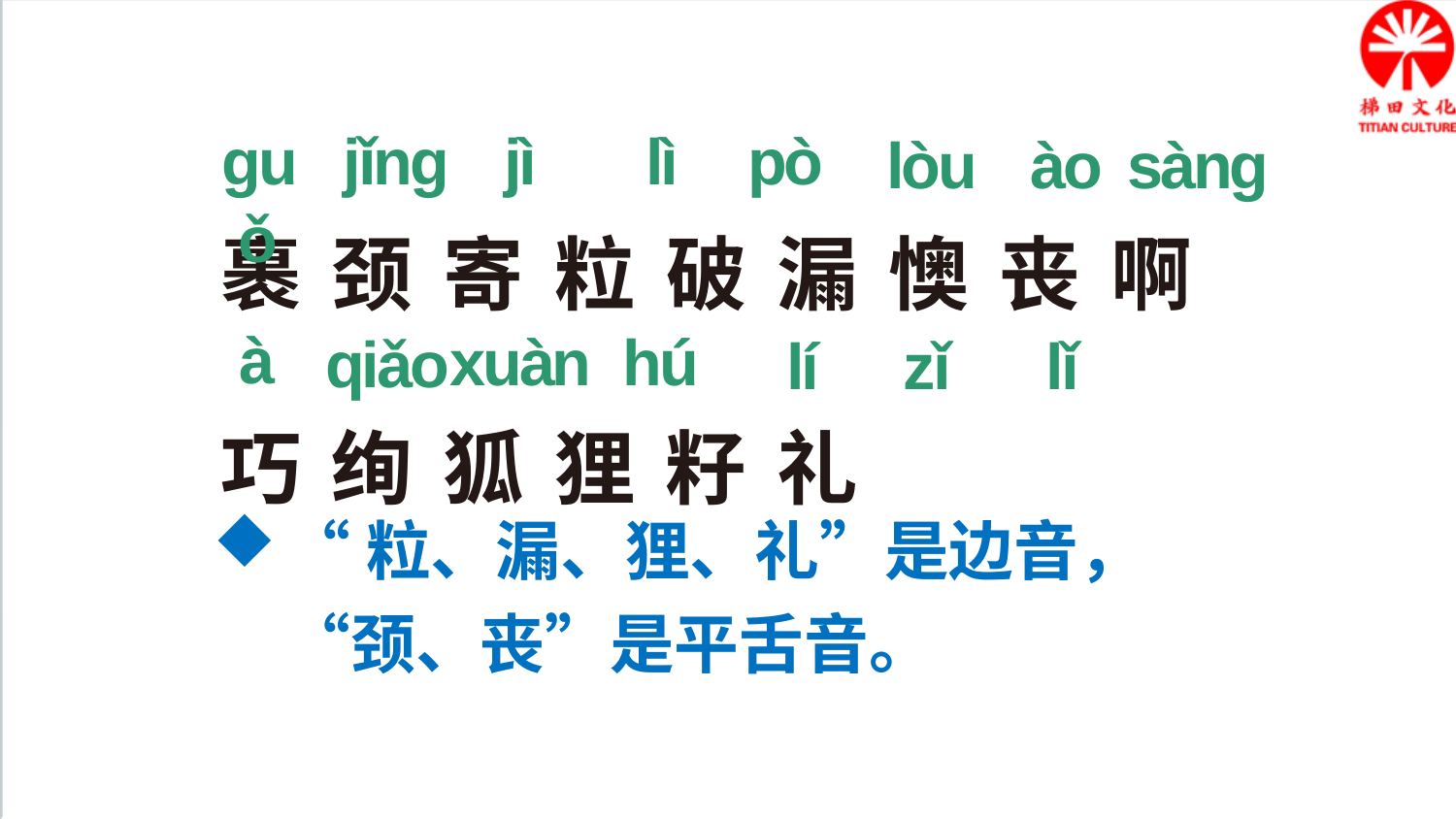

字词学习
guǒ
jǐng
jì
lì
pò
lòu
ào
sàng
裹 颈 寄 粒 破 漏 懊 丧 啊 巧 绚 狐 狸 籽 礼
à
hú
xuàn
qiǎo
lí
zǐ
lǐ
“粒、漏、狸、礼”是边音，“颈、丧”是平舌音。